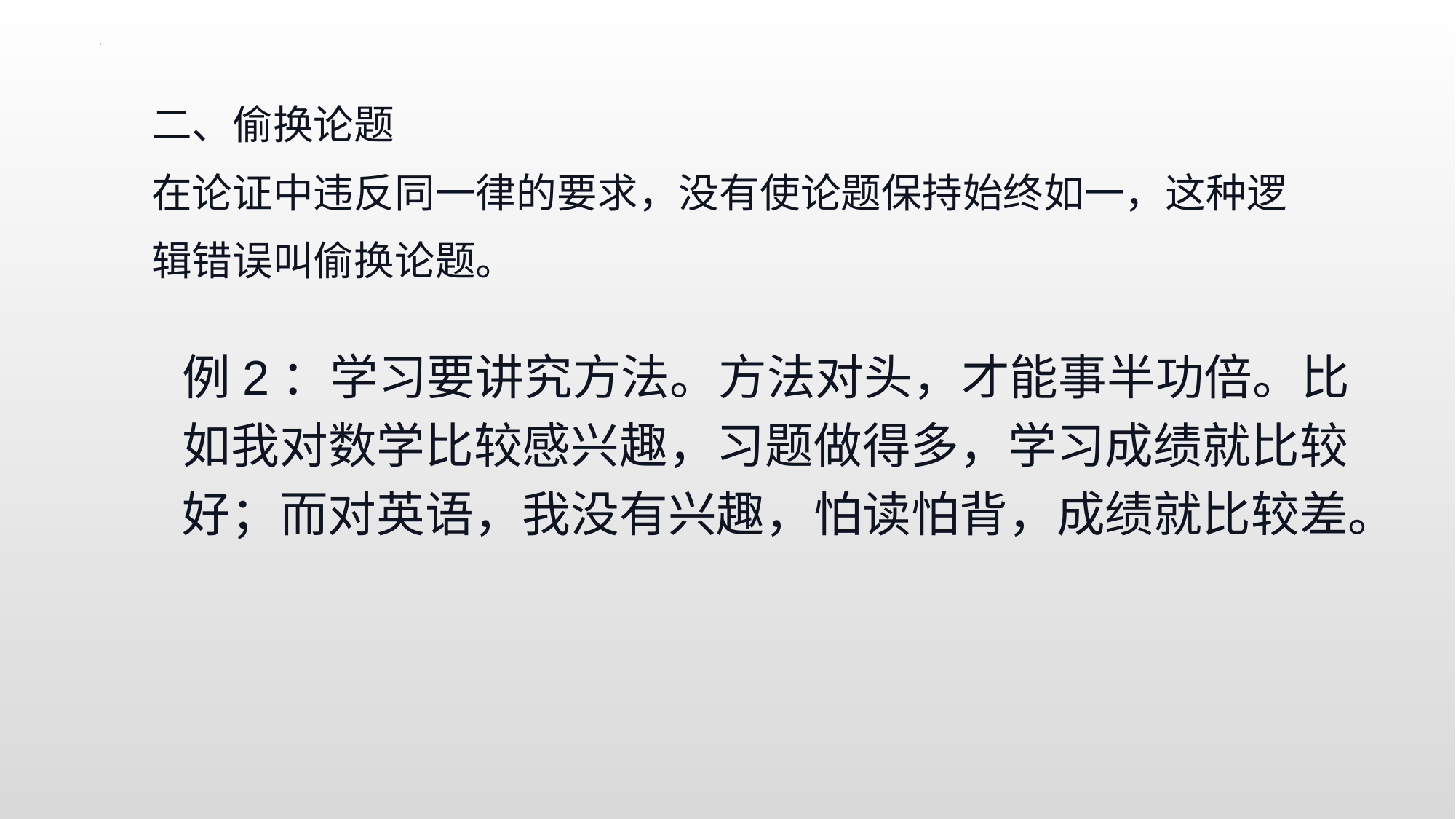

二、偷换论题
在论证中违反同一律的要求，没有使论题保持始终如一，这种逻辑错误叫偷换论题。
例2：学习要讲究方法。方法对头，才能事半功倍。比如我对数学比较感兴趣，习题做得多，学习成绩就比较好；而对英语，我没有兴趣，怕读怕背，成绩就比较差。